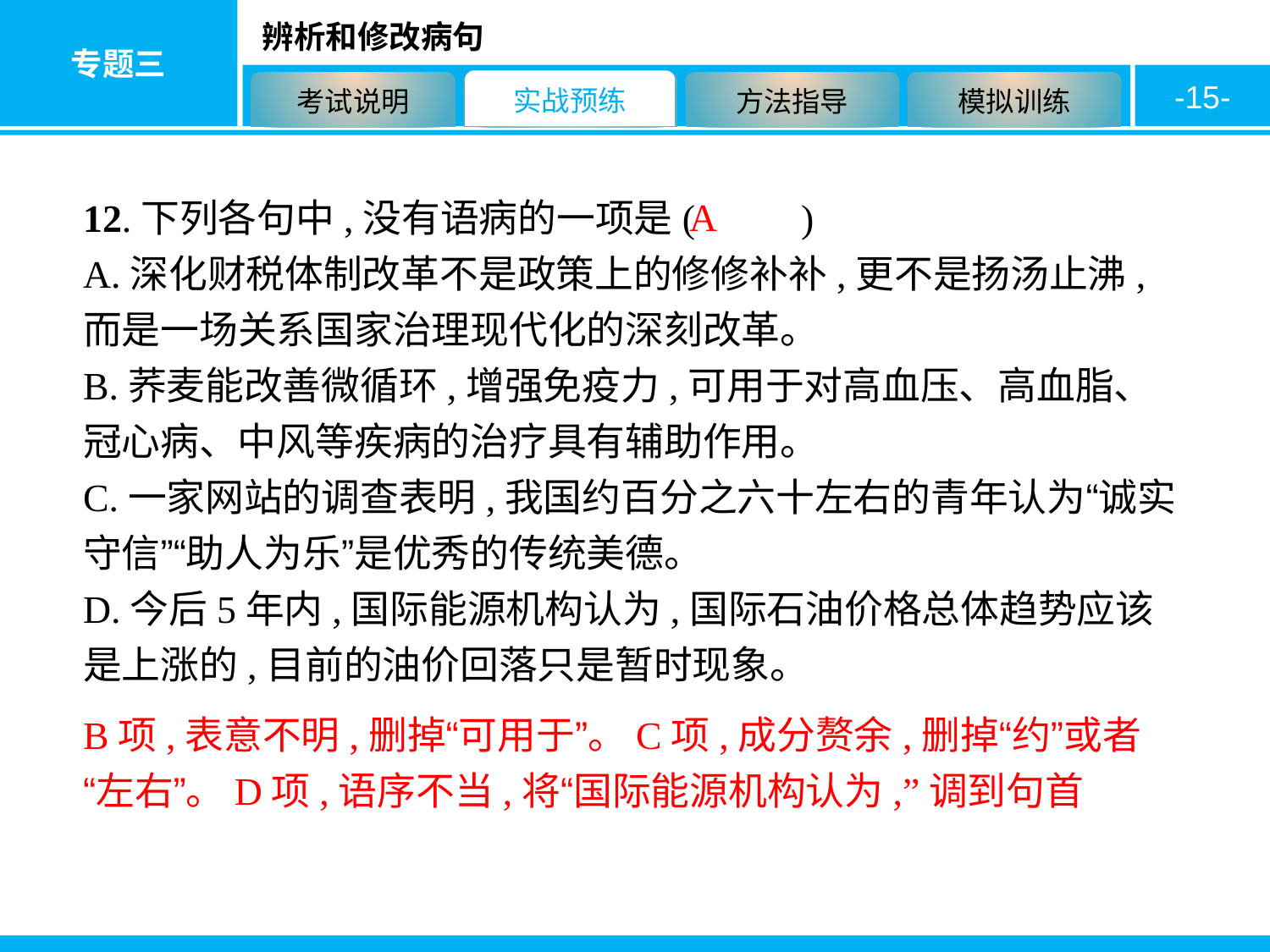

-15-
A
12.下列各句中,没有语病的一项是( 　　)
A.深化财税体制改革不是政策上的修修补补,更不是扬汤止沸,而是一场关系国家治理现代化的深刻改革。
B.荞麦能改善微循环,增强免疫力,可用于对高血压、高血脂、冠心病、中风等疾病的治疗具有辅助作用。
C.一家网站的调查表明,我国约百分之六十左右的青年认为“诚实守信”“助人为乐”是优秀的传统美德。
D.今后5年内,国际能源机构认为,国际石油价格总体趋势应该是上涨的,目前的油价回落只是暂时现象。
B项,表意不明,删掉“可用于”。C项,成分赘余,删掉“约”或者“左右”。D项,语序不当,将“国际能源机构认为,”调到句首